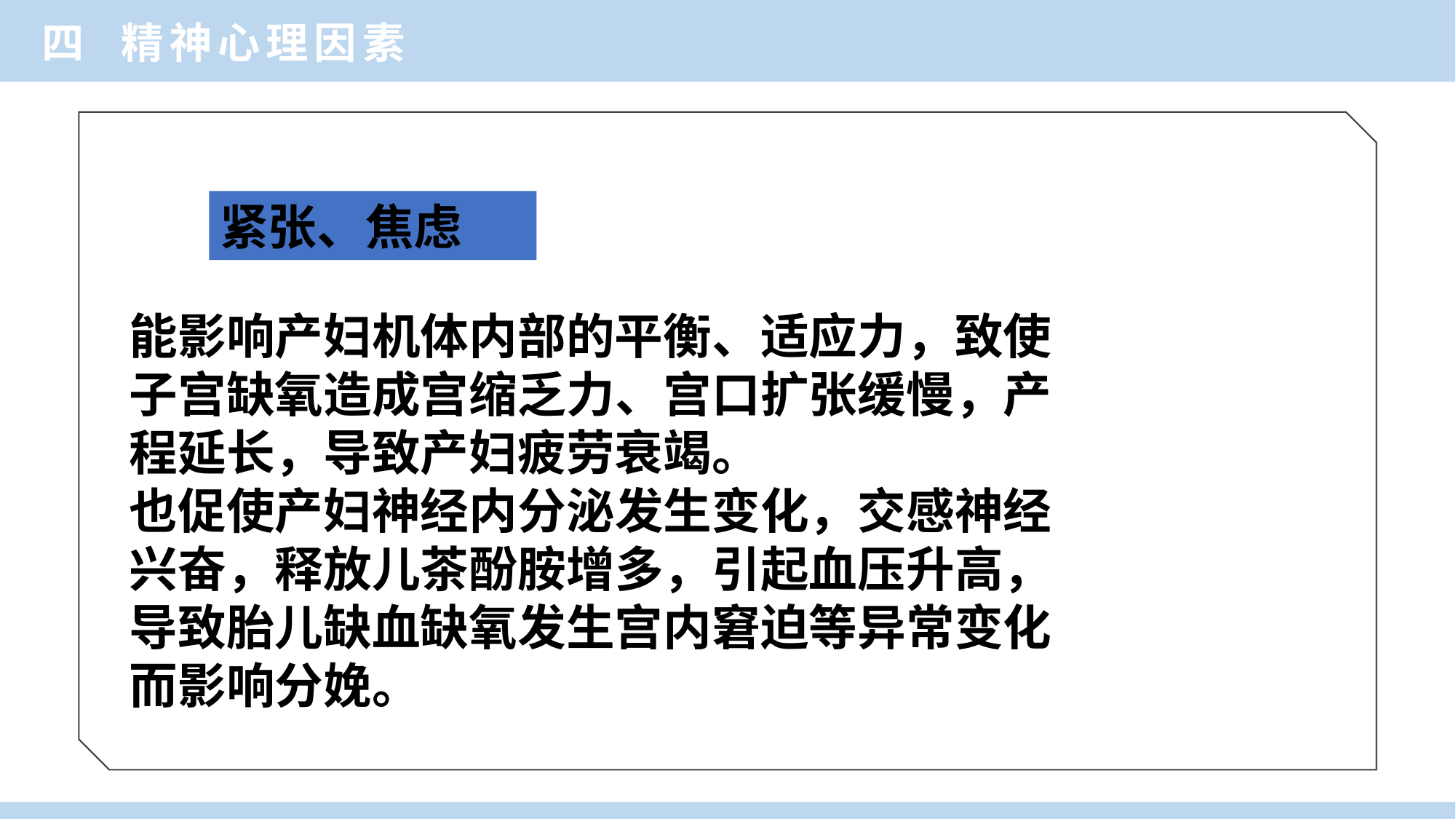

四  精神心理因素

紧张、焦虑
能影响产妇机体内部的平衡、适应力，致使子宫缺氧造成宫缩乏力、宫口扩张缓慢，产程延长，导致产妇疲劳衰竭。
也促使产妇神经内分泌发生变化，交感神经兴奋，释放儿茶酚胺增多，引起血压升高，导致胎儿缺血缺氧发生宫内窘迫等异常变化而影响分娩。